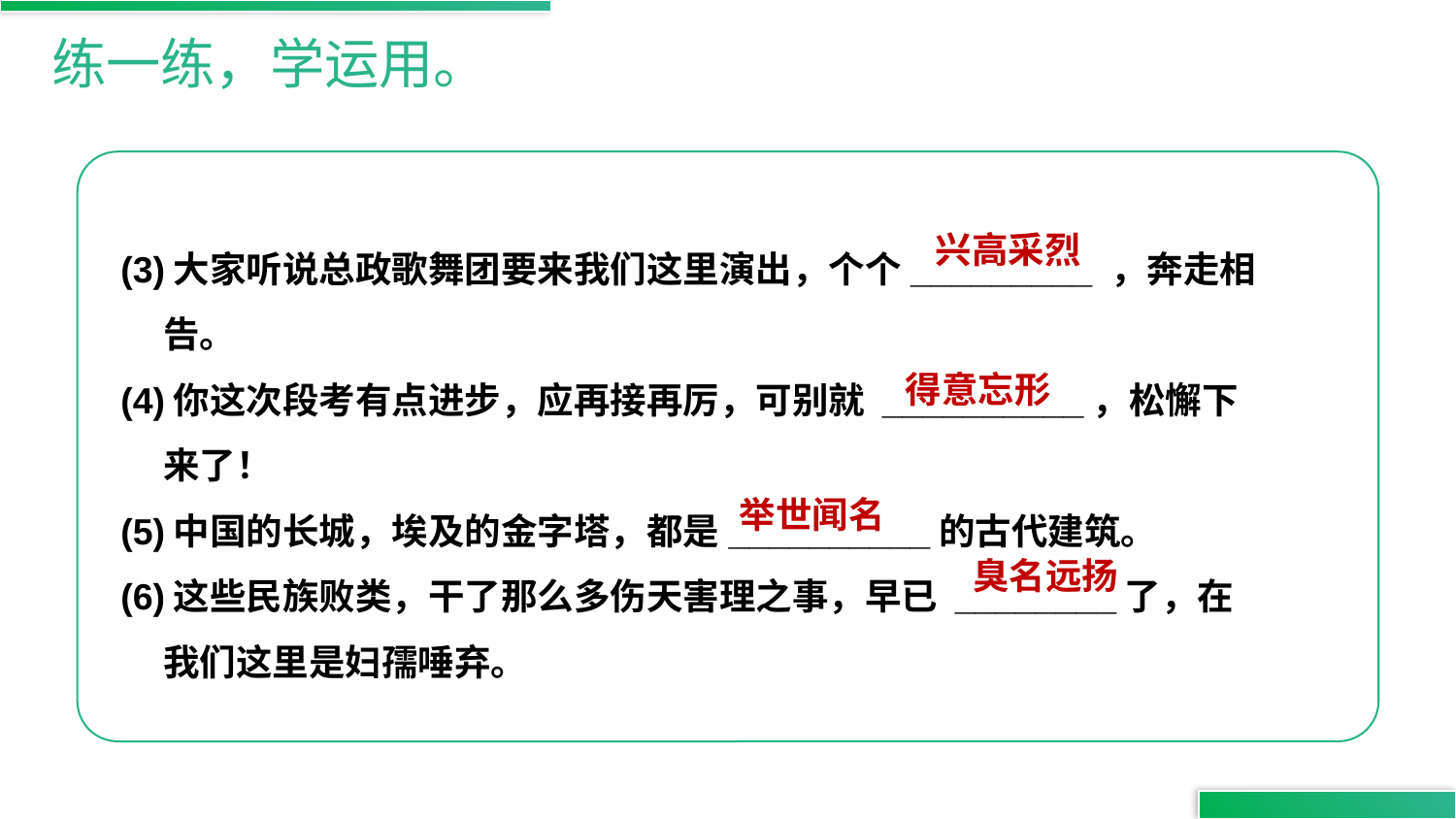

练一练，学运用。
(3)大家听说总政歌舞团要来我们这里演出，个个_________ ，奔走相告。
(4)你这次段考有点进步，应再接再厉，可别就 __________，松懈下来了！
(5)中国的长城，埃及的金字塔，都是__________的古代建筑。
(6)这些民族败类，干了那么多伤天害理之事，早已 ________了，在我们这里是妇孺唾弃。
兴高采烈
得意忘形
举世闻名
臭名远扬